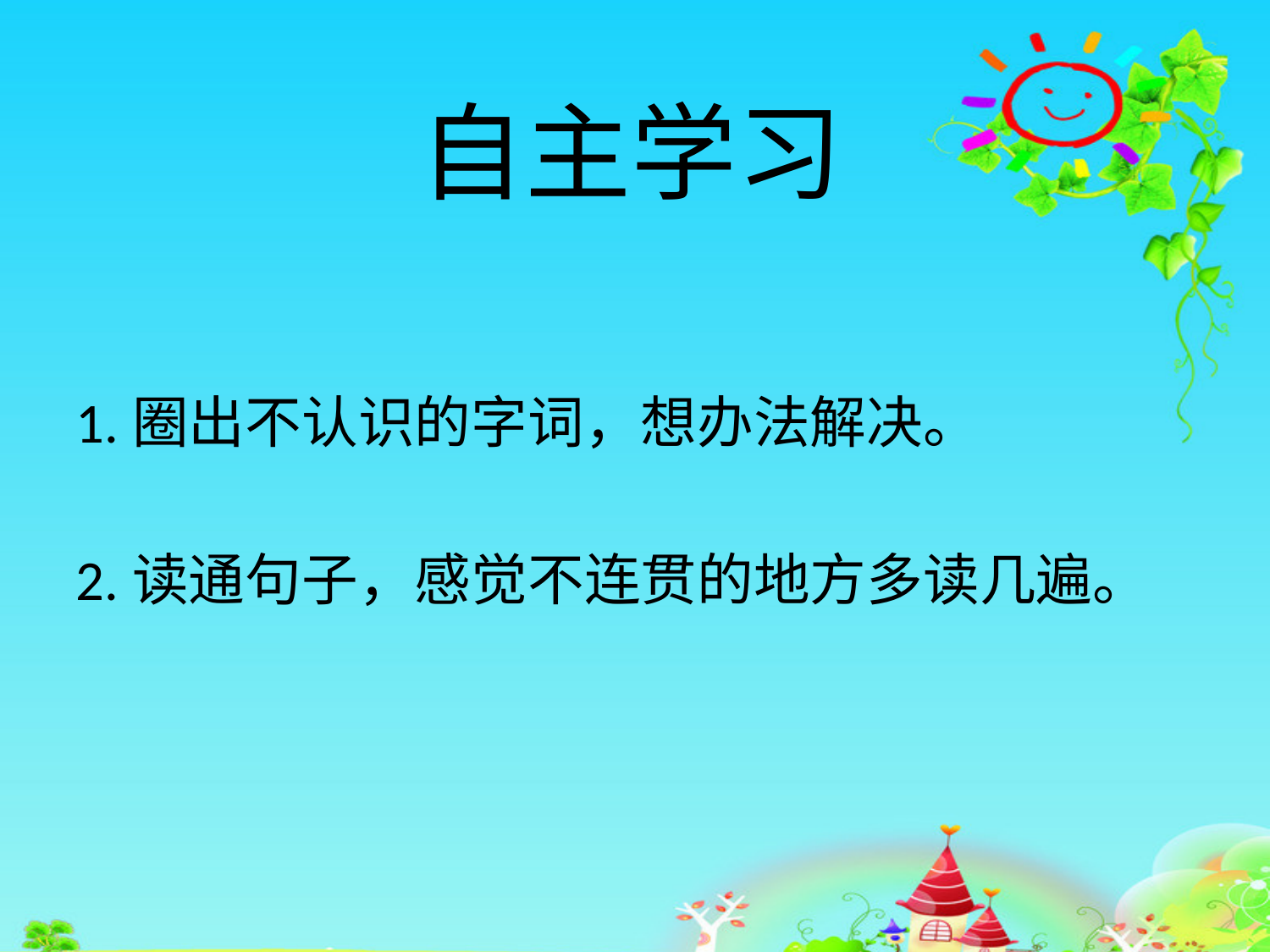

# 自主学习

1.圈出不认识的字词，想办法解决。

2.读通句子，感觉不连贯的地方多读几遍。